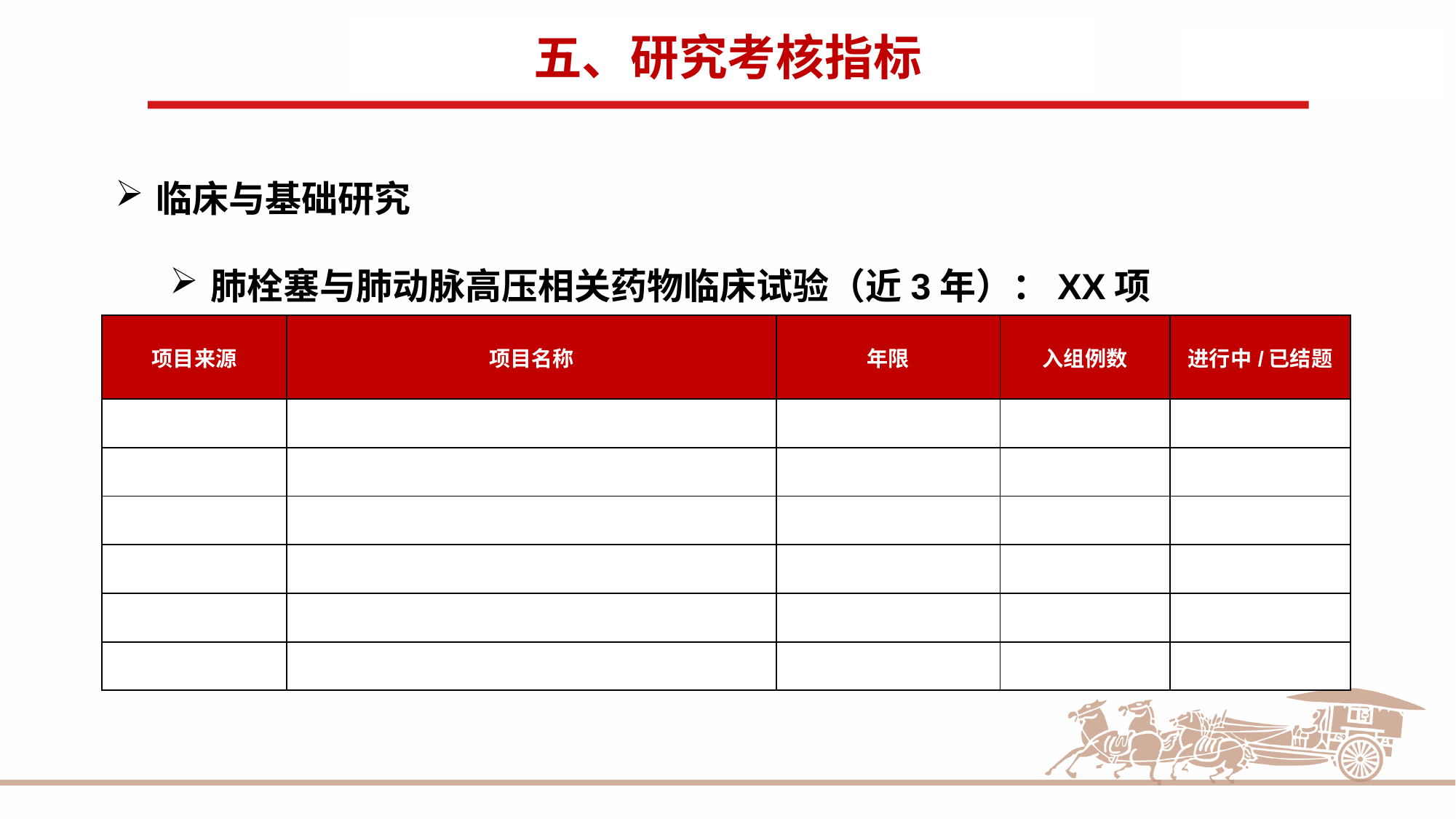

五、研究考核指标
临床与基础研究
肺栓塞与肺动脉高压相关药物临床试验（近3年）：XX项
| 项目来源 | 项目名称 | 年限 | 入组例数 | 进行中/已结题 |
| --- | --- | --- | --- | --- |
|  |  |  |  |  |
|  |  |  |  |  |
|  |  |  |  |  |
|  |  |  |  |  |
|  |  |  |  |  |
|  |  |  |  |  |